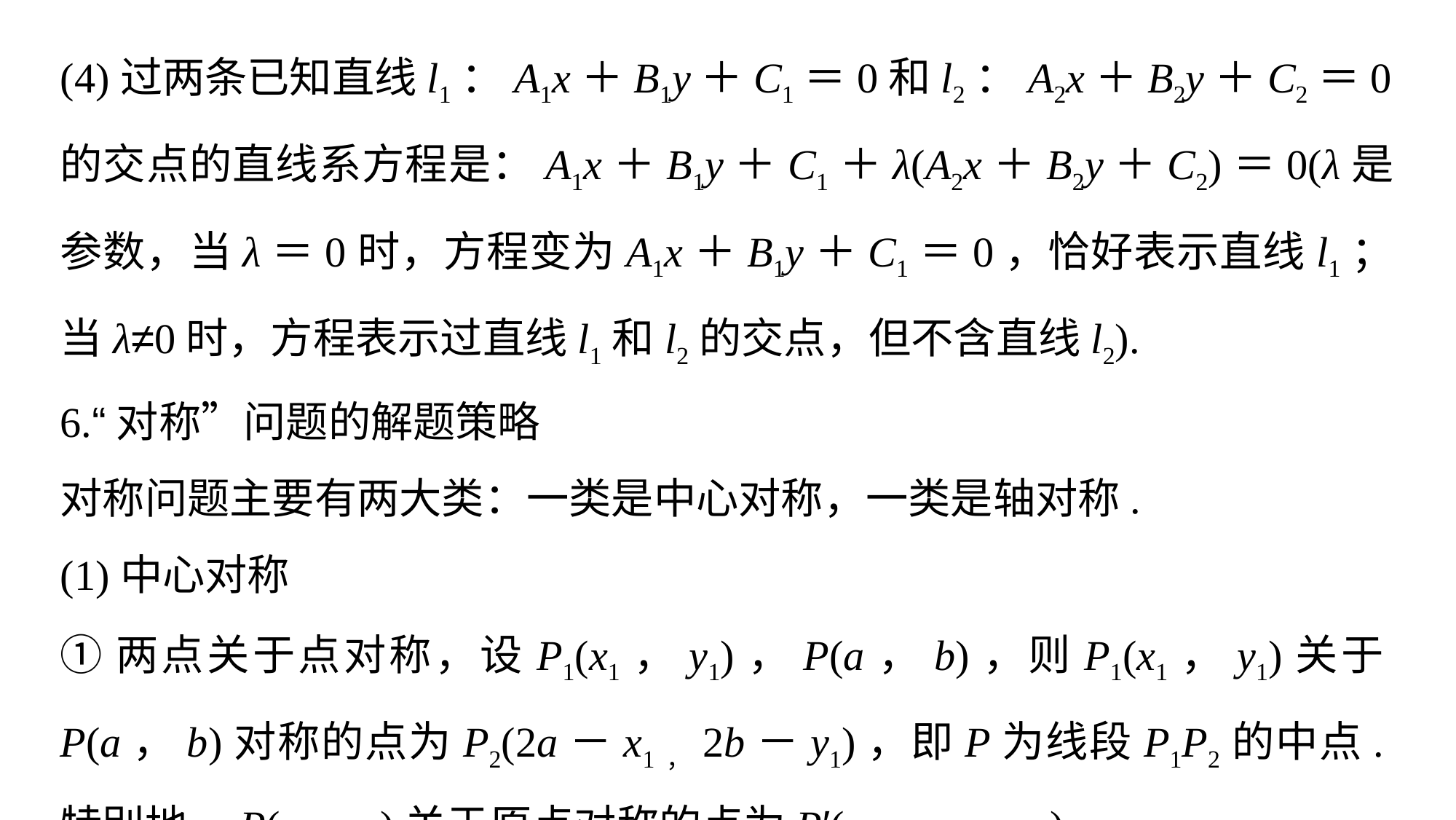

(4)过两条已知直线l1：A1x＋B1y＋C1＝0和l2：A2x＋B2y＋C2＝0的交点的直线系方程是：A1x＋B1y＋C1＋λ(A2x＋B2y＋C2)＝0(λ是参数，当λ＝0时，方程变为A1x＋B1y＋C1＝0，恰好表示直线l1；当λ≠0时，方程表示过直线l1和l2的交点，但不含直线l2).
6.“对称”问题的解题策略
对称问题主要有两大类：一类是中心对称，一类是轴对称.
(1)中心对称
①两点关于点对称，设P1(x1，y1)，P(a，b)，则P1(x1，y1)关于P(a，b)对称的点为P2(2a－x1，2b－y1)，即P为线段P1P2的中点.特别地，P(x，y)关于原点对称的点为P′(－x，－y).